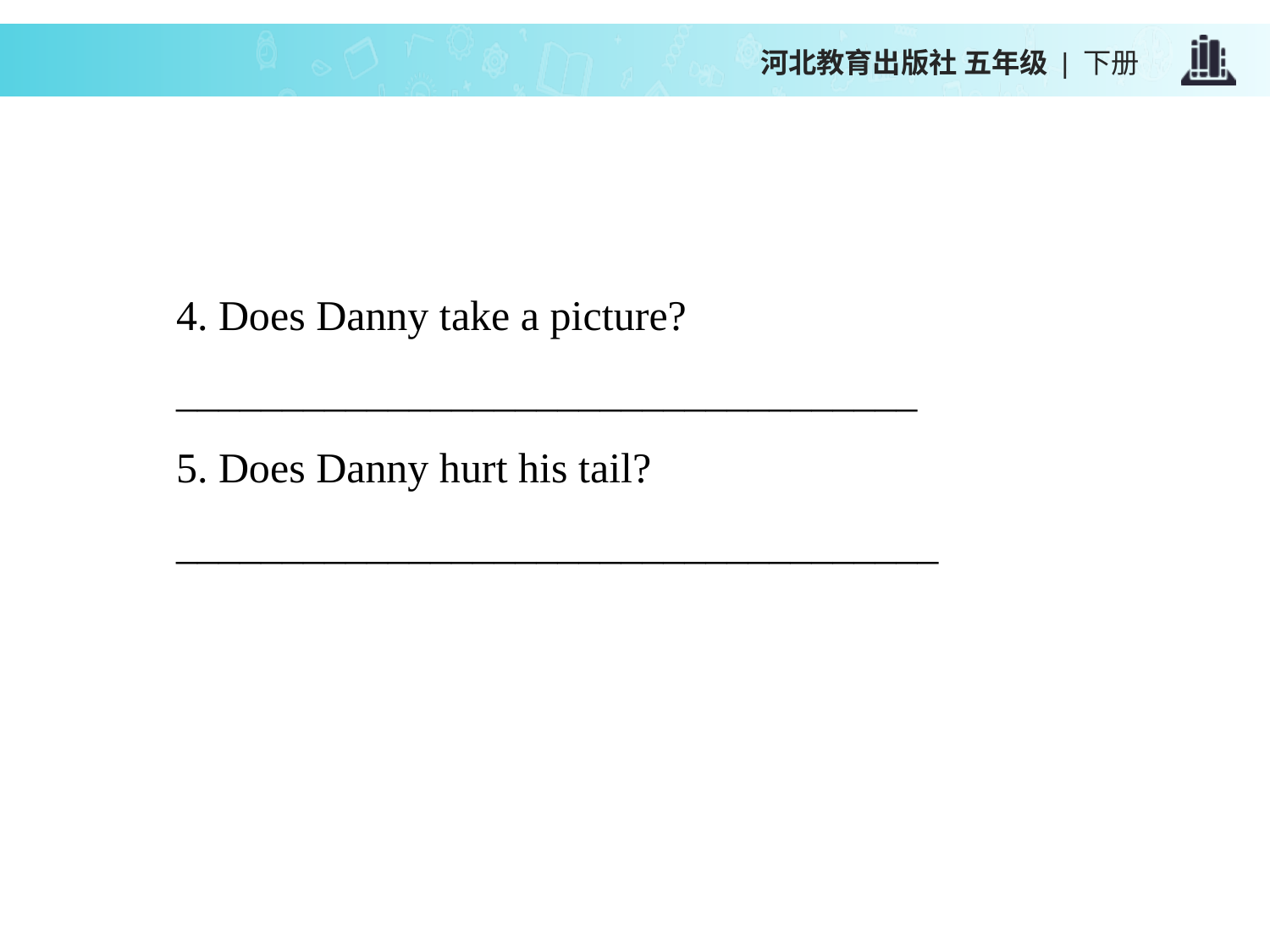

河北教育出版社 五年级 | 下册

4. Does Danny take a picture?
___________________________________
5. Does Danny hurt his tail?
____________________________________